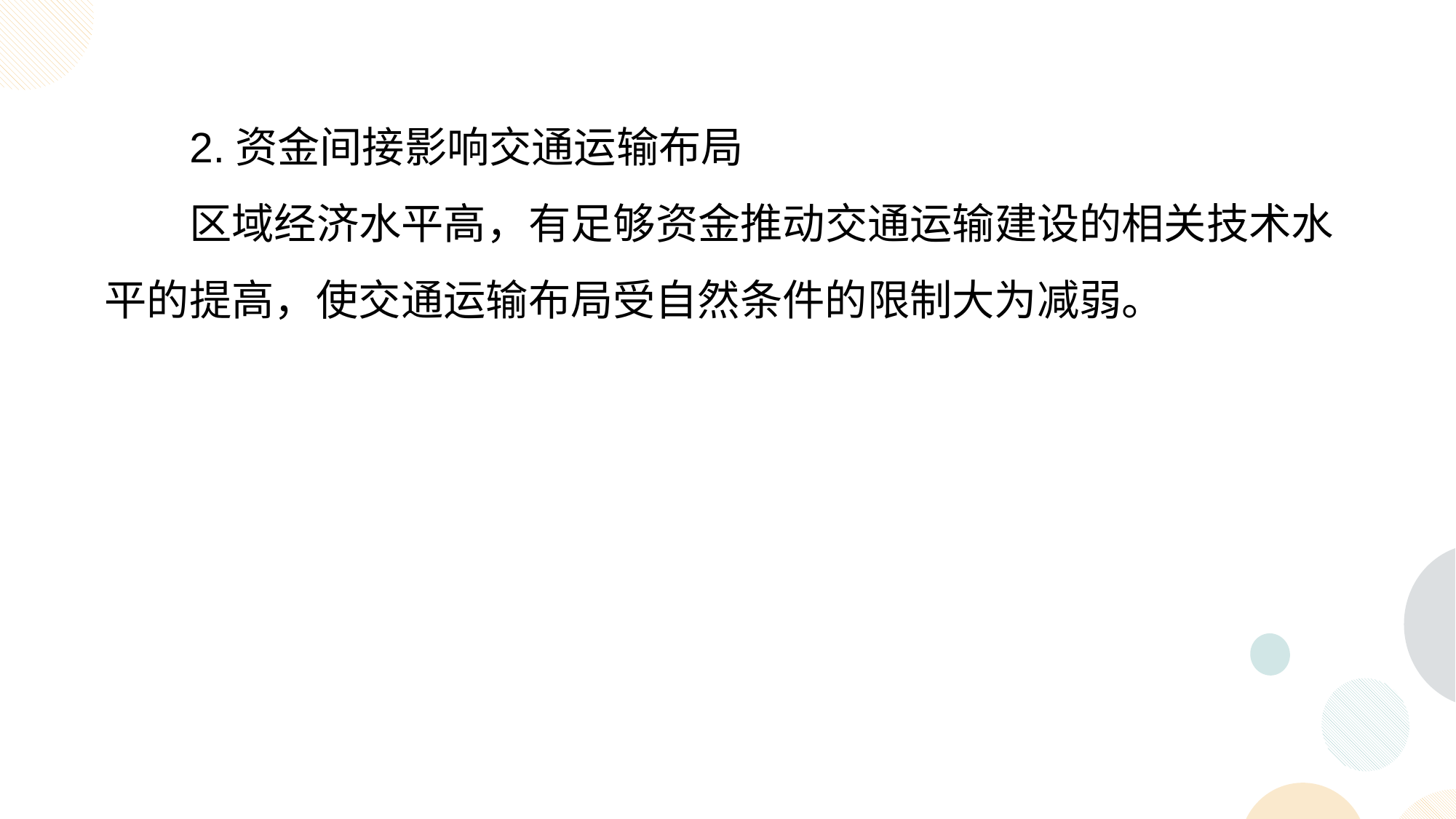

2.资金间接影响交通运输布局
区域经济水平高，有足够资金推动交通运输建设的相关技术水平的提高，使交通运输布局受自然条件的限制大为减弱。